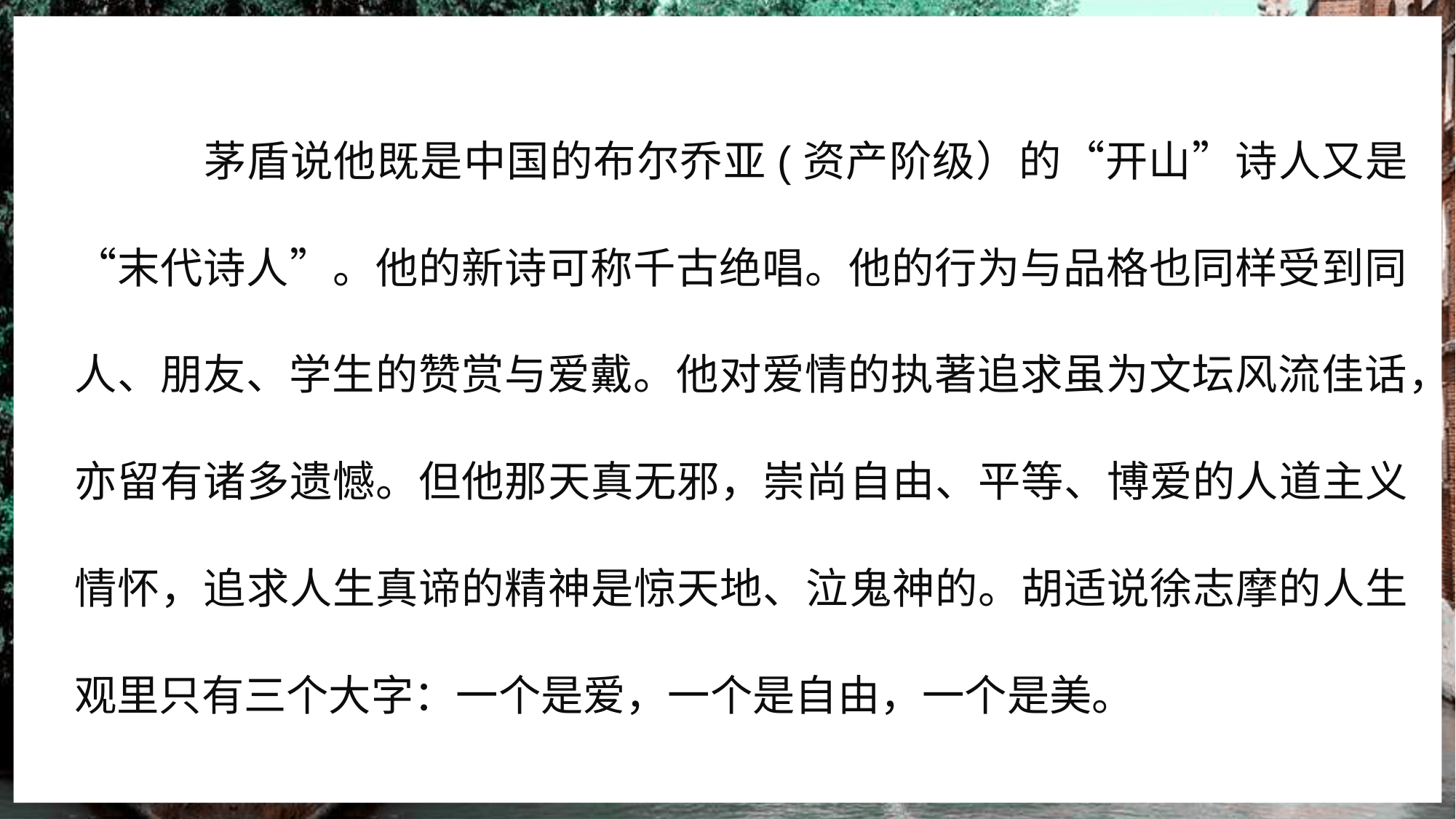

茅盾说他既是中国的布尔乔亚(资产阶级）的“开山”诗人又是“末代诗人”。他的新诗可称千古绝唱。他的行为与品格也同样受到同人、朋友、学生的赞赏与爱戴。他对爱情的执著追求虽为文坛风流佳话，亦留有诸多遗憾。但他那天真无邪，崇尚自由、平等、博爱的人道主义情怀，追求人生真谛的精神是惊天地、泣鬼神的。胡适说徐志摩的人生观里只有三个大字：一个是爱，一个是自由，一个是美。